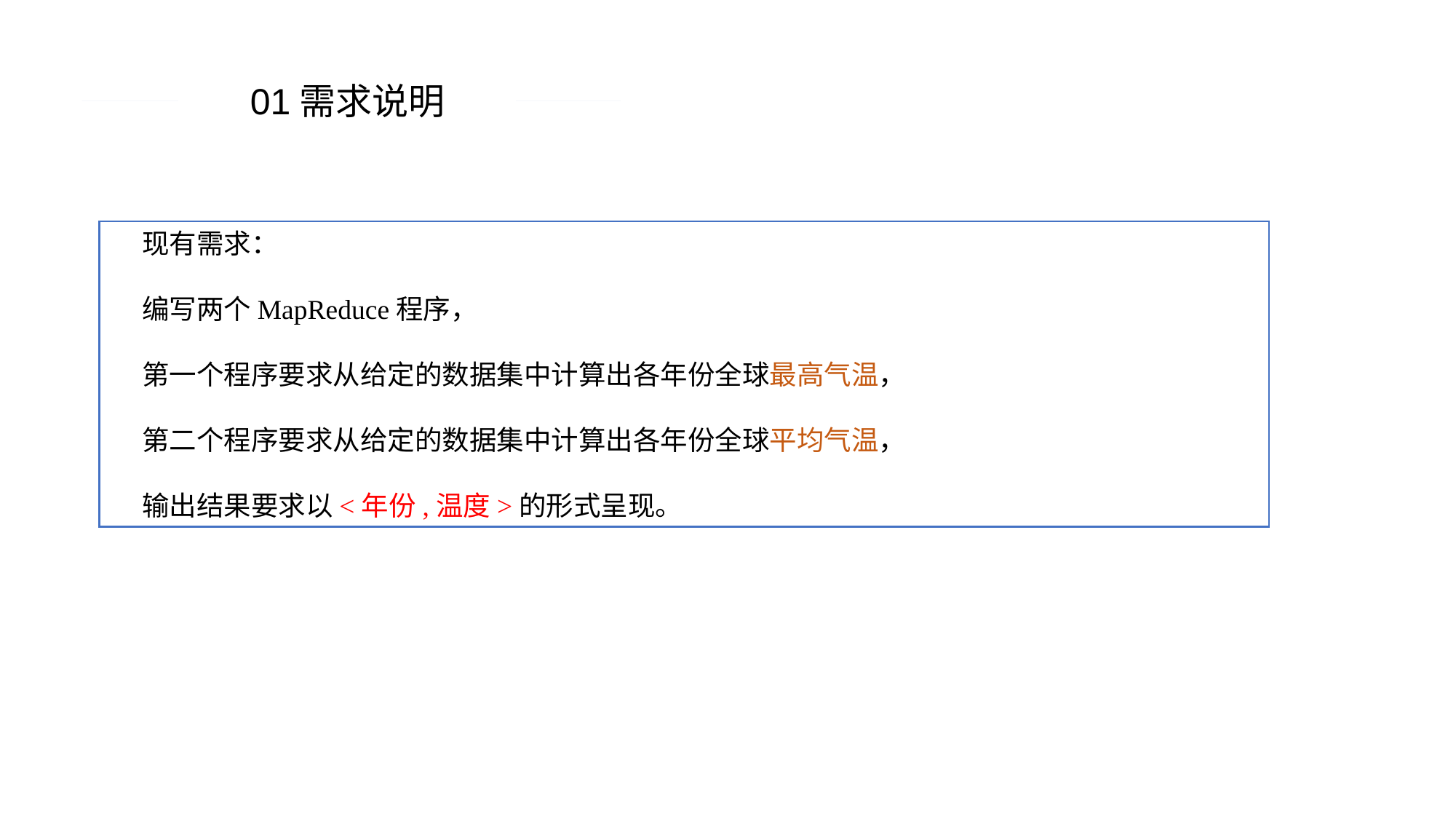

01需求说明
现有需求：

编写两个MapReduce程序，

第一个程序要求从给定的数据集中计算出各年份全球最高气温，

第二个程序要求从给定的数据集中计算出各年份全球平均气温，

输出结果要求以<年份,温度>的形式呈现。